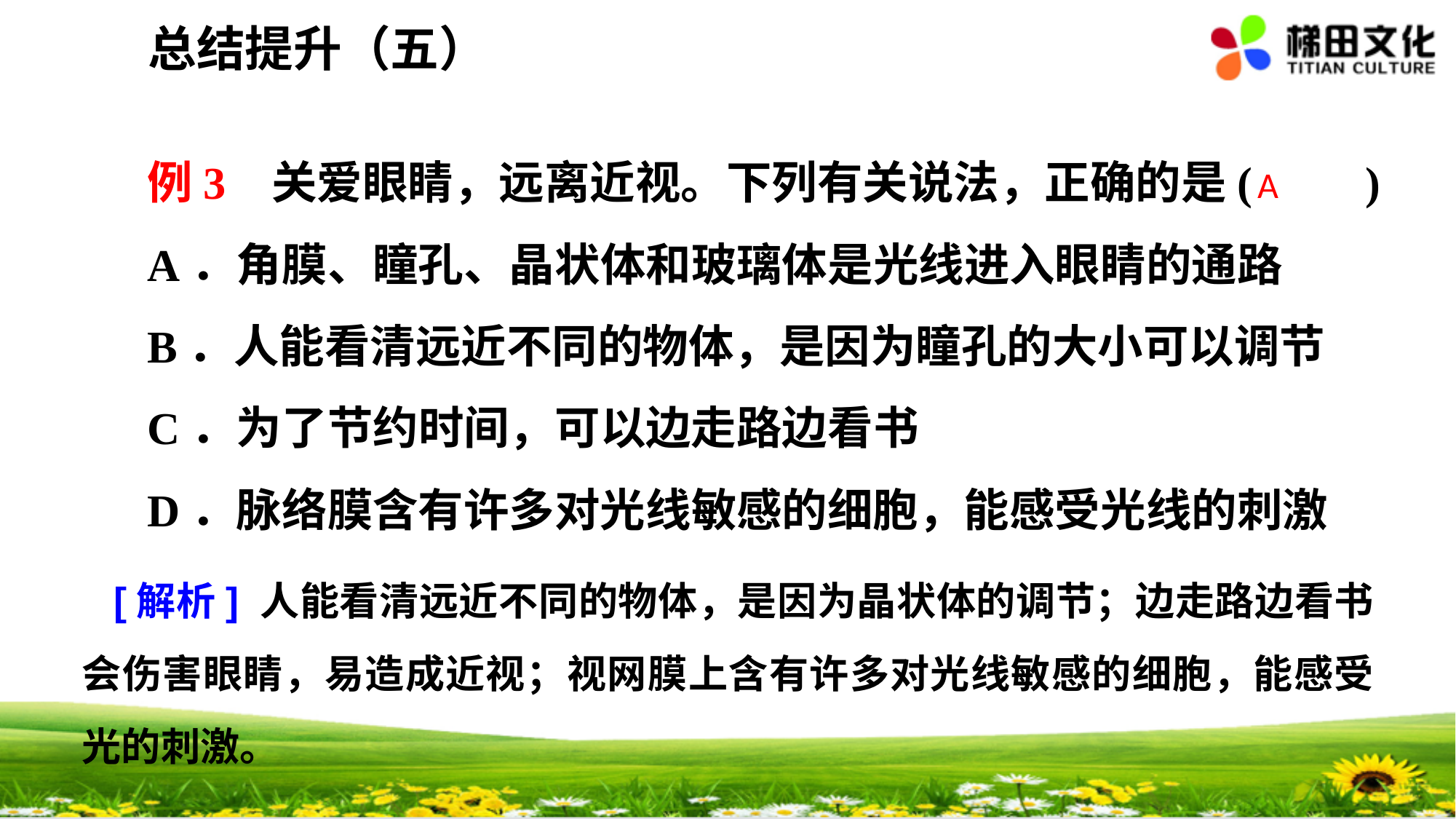

总结提升（五）
例3   关爱眼睛，远离近视。下列有关说法，正确的是(　　)
A．角膜、瞳孔、晶状体和玻璃体是光线进入眼睛的通路
B．人能看清远近不同的物体，是因为瞳孔的大小可以调节
C．为了节约时间，可以边走路边看书
D．脉络膜含有许多对光线敏感的细胞，能感受光线的刺激
A
[解析] 人能看清远近不同的物体，是因为晶状体的调节；边走路边看书会伤害眼睛，易造成近视；视网膜上含有许多对光线敏感的细胞，能感受光的刺激。